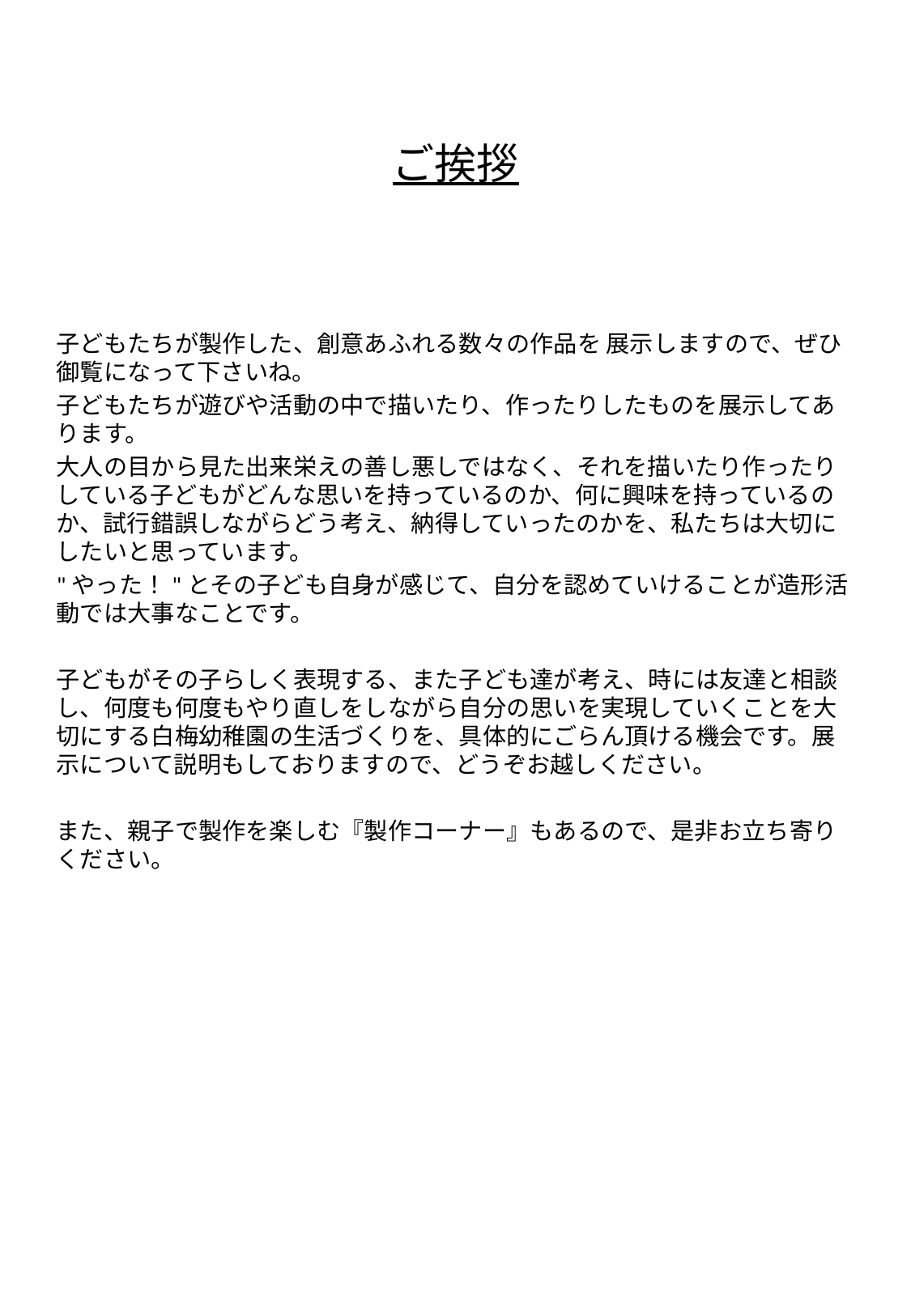

# ご挨拶
子どもたちが製作した、創意あふれる数々の作品を 展示しますので、ぜひ御覧になって下さいね。
子どもたちが遊びや活動の中で描いたり、作ったりしたものを展示してあります。
大人の目から見た出来栄えの善し悪しではなく、それを描いたり作ったりしている子どもがどんな思いを持っているのか、何に興味を持っているのか、試行錯誤しながらどう考え、納得していったのかを、私たちは大切にしたいと思っています。
"やった！"とその子ども自身が感じて、自分を認めていけることが造形活動では大事なことです。

子どもがその子らしく表現する、また子ども達が考え、時には友達と相談し、何度も何度もやり直しをしながら自分の思いを実現していくことを大切にする白梅幼稚園の生活づくりを、具体的にごらん頂ける機会です。展示について説明もしておりますので、どうぞお越しください。

また、親子で製作を楽しむ『製作コーナー』もあるので、是非お立ち寄りください。